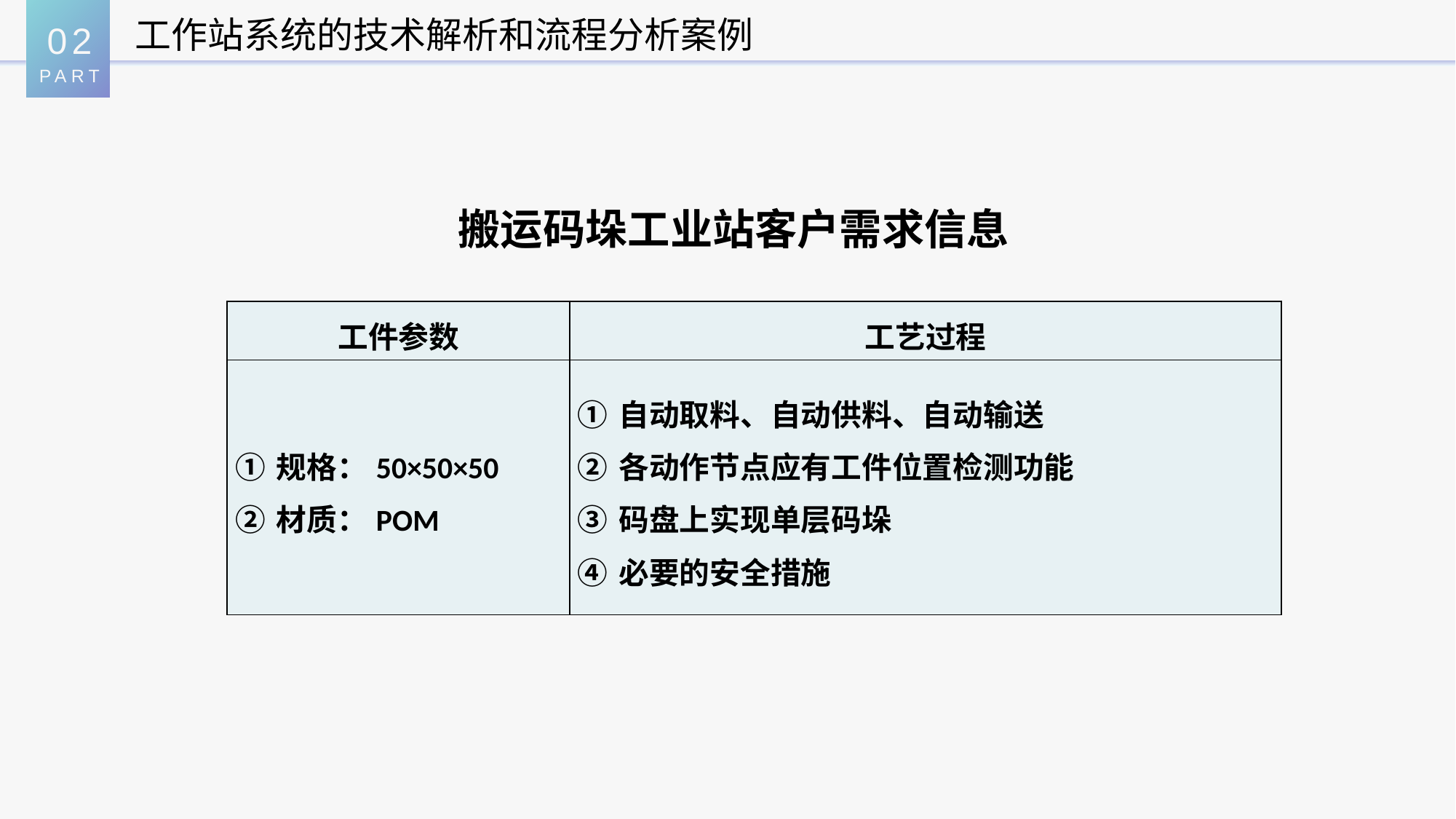

02
PART
工作站系统的技术解析和流程分析案例

搬运码垛工业站客户需求信息
| 工件参数 | 工艺过程 |
| --- | --- |
| 规格：50×50×50 材质：POM | 自动取料、自动供料、自动输送 各动作节点应有工件位置检测功能 码盘上实现单层码垛 必要的安全措施 |